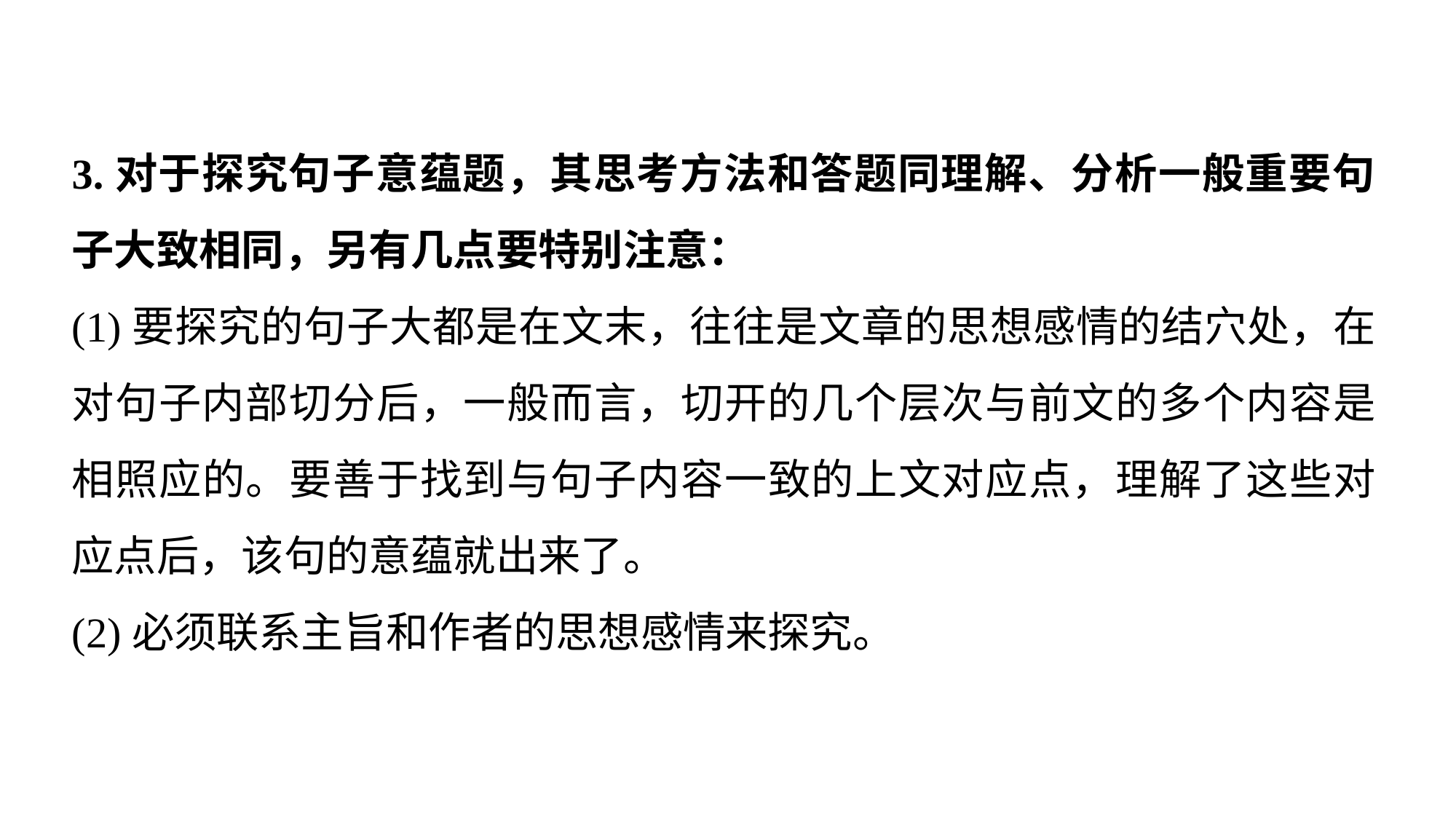

3.对于探究句子意蕴题，其思考方法和答题同理解、分析一般重要句子大致相同，另有几点要特别注意：
(1)要探究的句子大都是在文末，往往是文章的思想感情的结穴处，在对句子内部切分后，一般而言，切开的几个层次与前文的多个内容是相照应的。要善于找到与句子内容一致的上文对应点，理解了这些对应点后，该句的意蕴就出来了。
(2)必须联系主旨和作者的思想感情来探究。